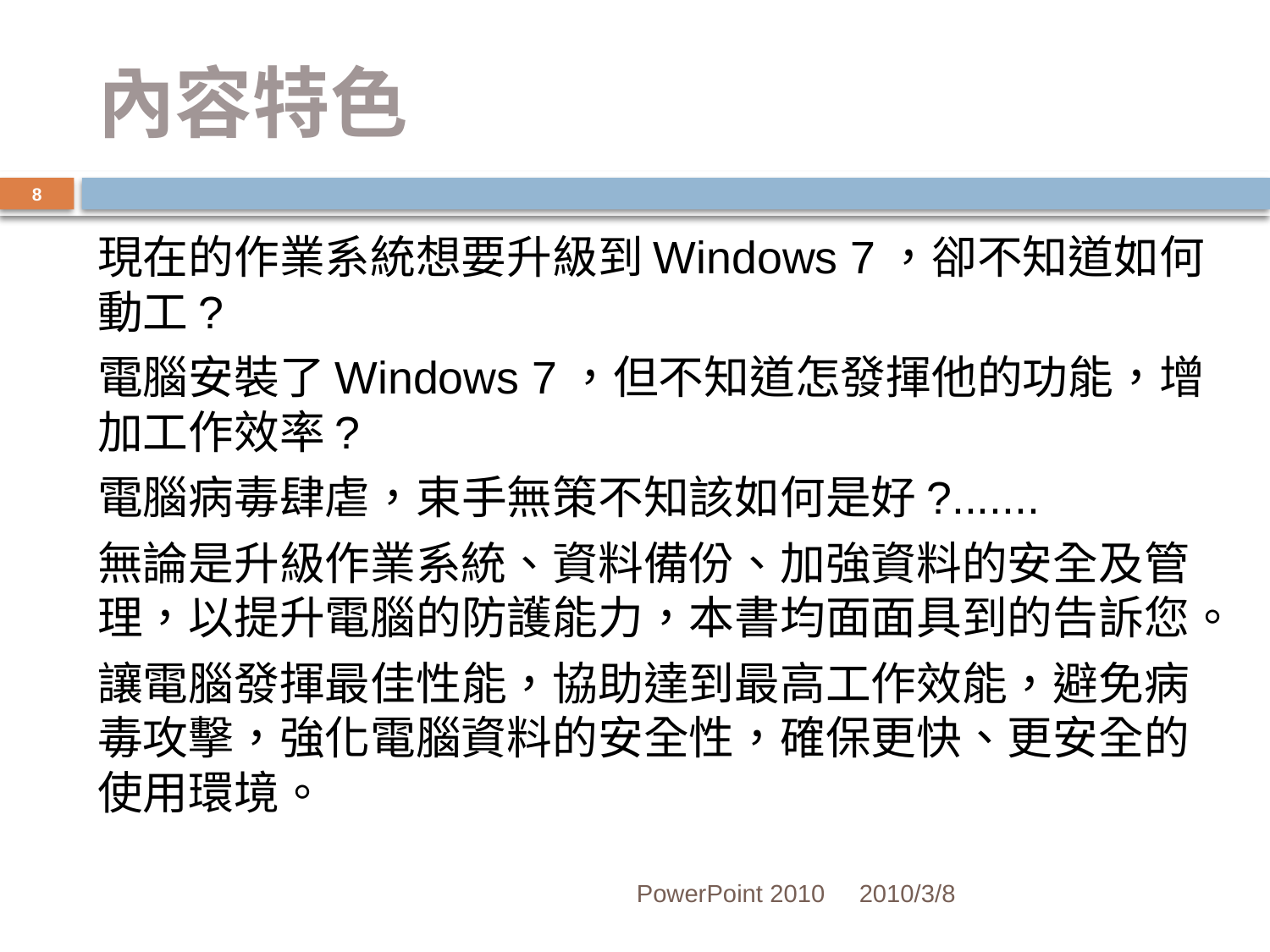

# 內容特色
8
現在的作業系統想要升級到Windows 7，卻不知道如何動工?
電腦安裝了Windows 7，但不知道怎發揮他的功能，增加工作效率?
電腦病毒肆虐，束手無策不知該如何是好?.......
無論是升級作業系統、資料備份、加強資料的安全及管理，以提升電腦的防護能力，本書均面面具到的告訴您。
讓電腦發揮最佳性能，協助達到最高工作效能，避免病毒攻擊，強化電腦資料的安全性，確保更快、更安全的使用環境。
PowerPoint 2010
2010/3/8